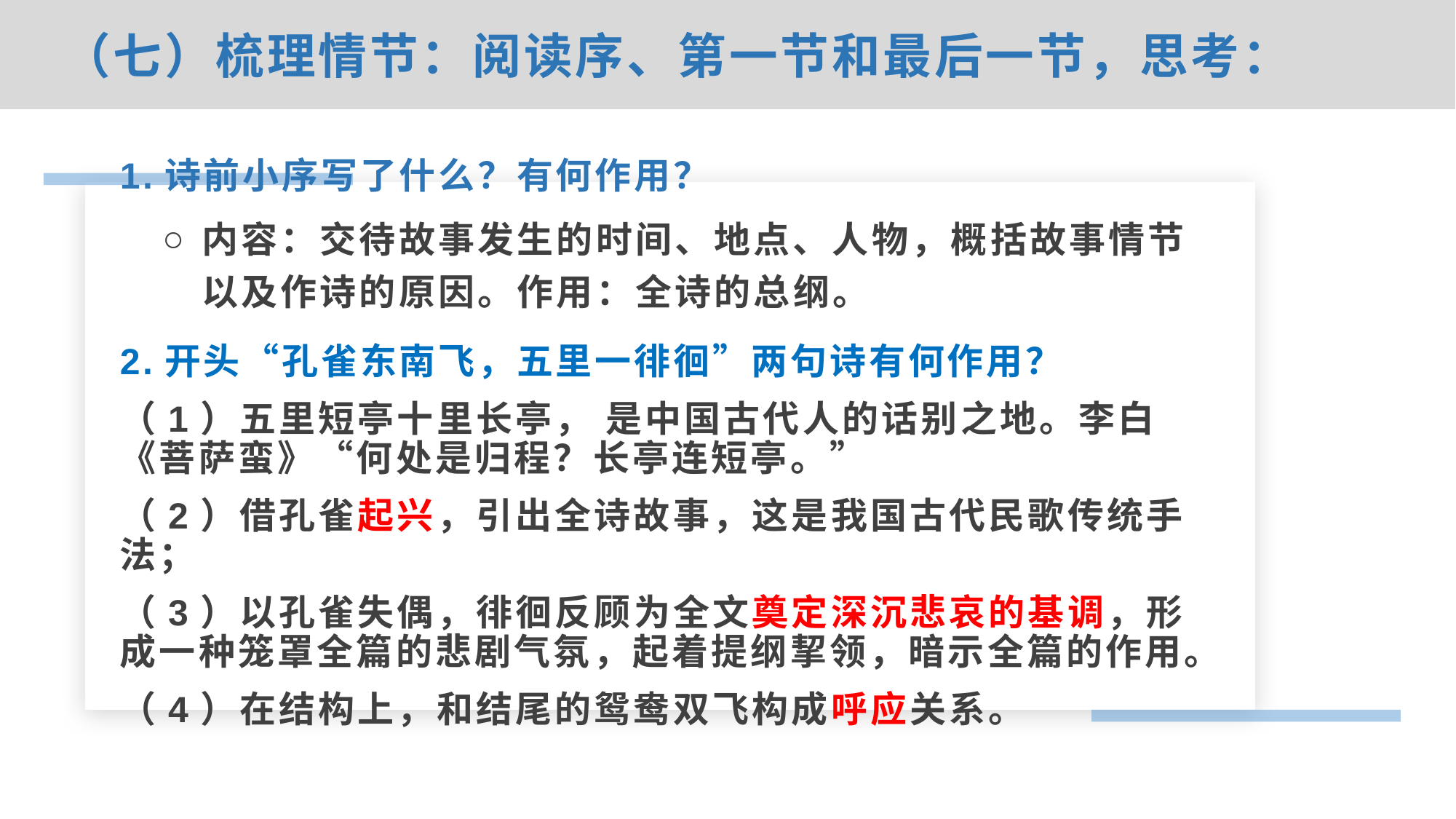

（七）梳理情节：阅读序、第一节和最后一节，思考：

1.诗前小序写了什么？有何作用？
内容：交待故事发生的时间、地点、人物，概括故事情节以及作诗的原因。作用：全诗的总纲。
2.开头“孔雀东南飞，五里一徘徊”两句诗有何作用？
（1）五里短亭十里长亭， 是中国古代人的话别之地。李白《菩萨蛮》“何处是归程？长亭连短亭。”
（2）借孔雀起兴，引出全诗故事，这是我国古代民歌传统手法；
（3）以孔雀失偶，徘徊反顾为全文奠定深沉悲哀的基调，形成一种笼罩全篇的悲剧气氛，起着提纲挈领，暗示全篇的作用。
（4）在结构上，和结尾的鸳鸯双飞构成呼应关系。